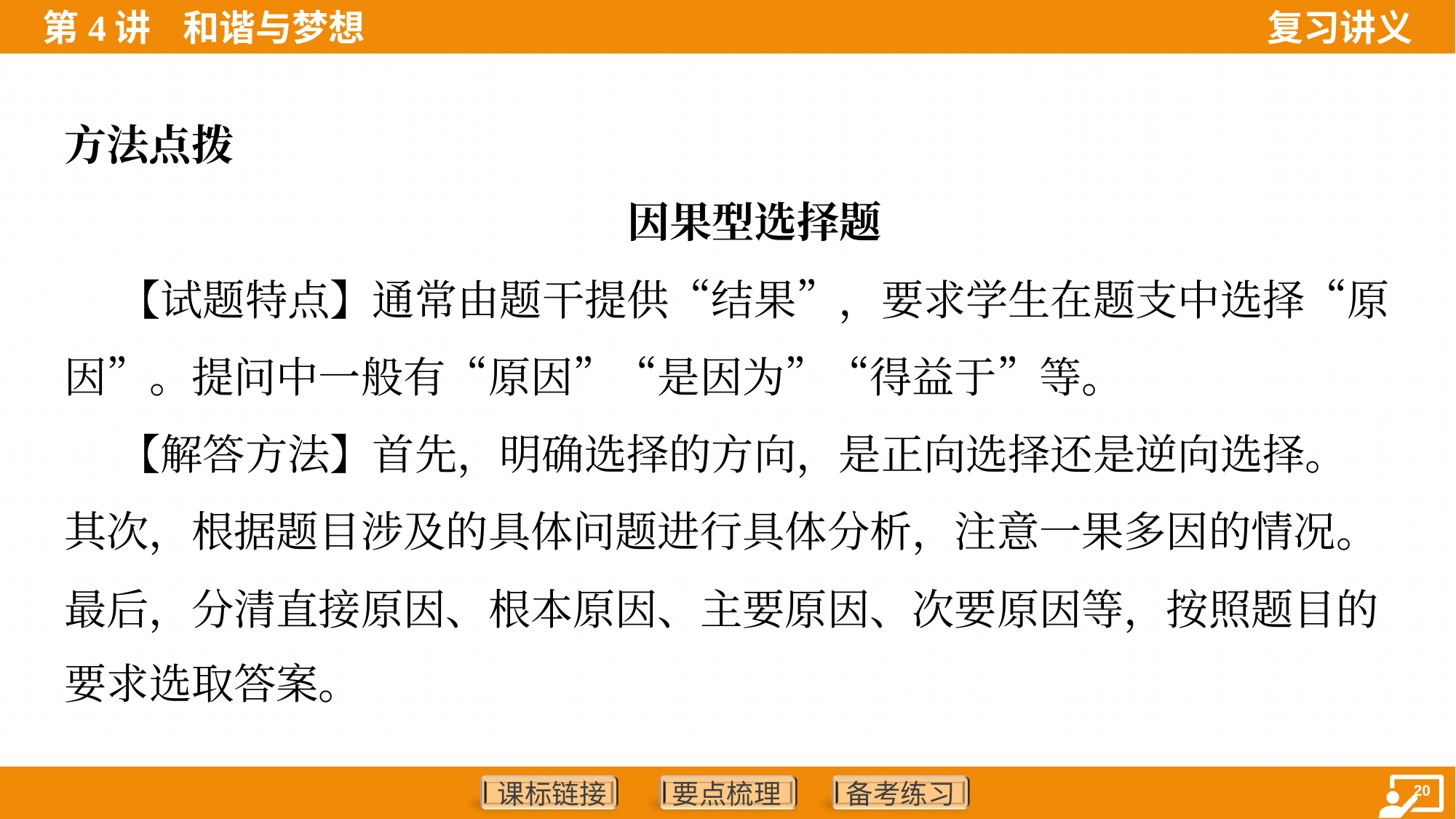

方法点拨
    因果型选择题
    【试题特点】通常由题干提供“结果”，要求学生在题支中选择“原
因”。提问中一般有“原因”“是因为”“得益于”等。
    【解答方法】首先，明确选择的方向，是正向选择还是逆向选择。
其次，根据题目涉及的具体问题进行具体分析，注意一果多因的情况。
最后，分清直接原因、根本原因、主要原因、次要原因等，按照题目的
要求选取答案。